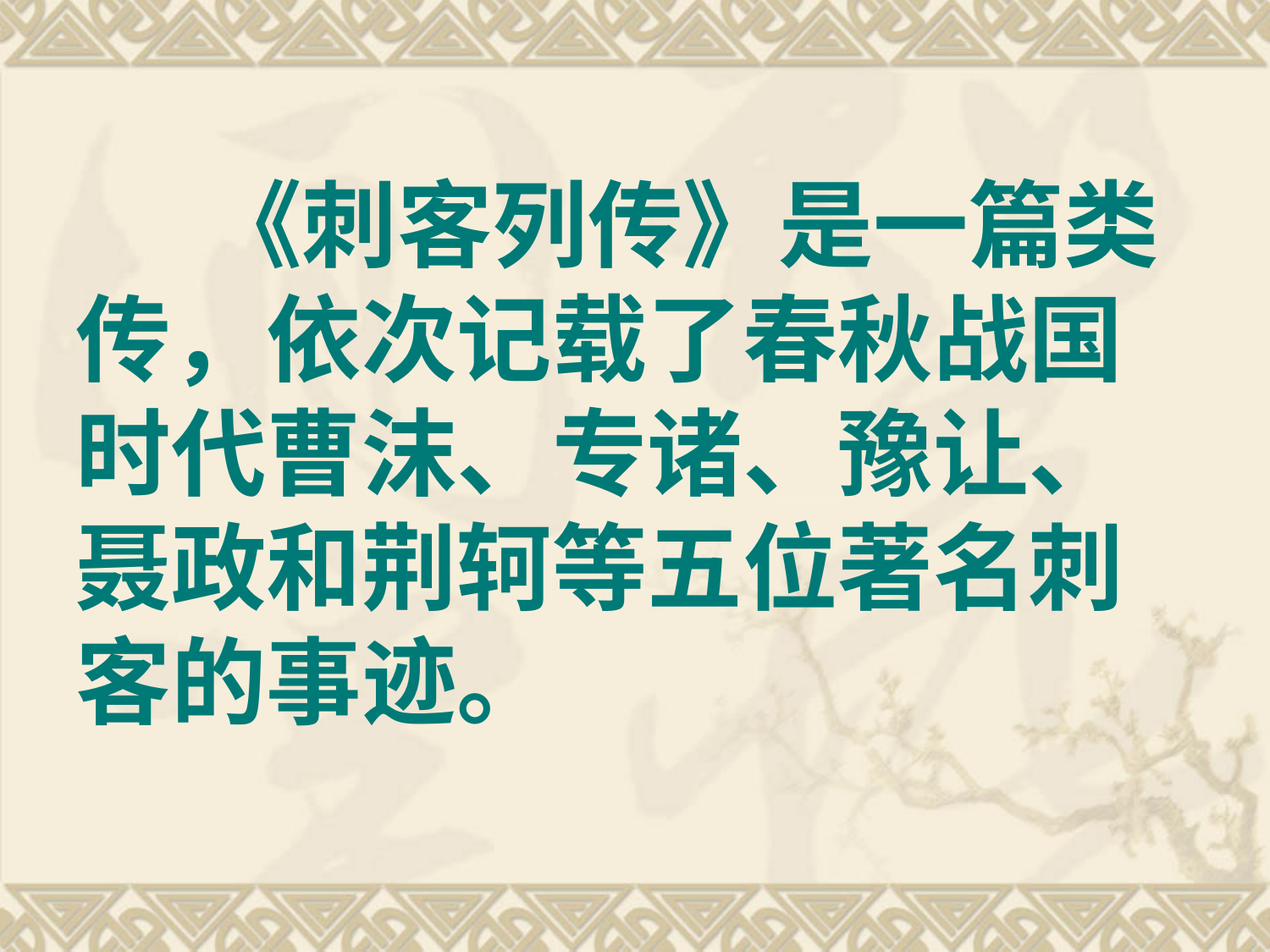

《刺客列传》是一篇类传，依次记载了春秋战国时代曹沫、专诸、豫让、聂政和荆轲等五位著名刺客的事迹。